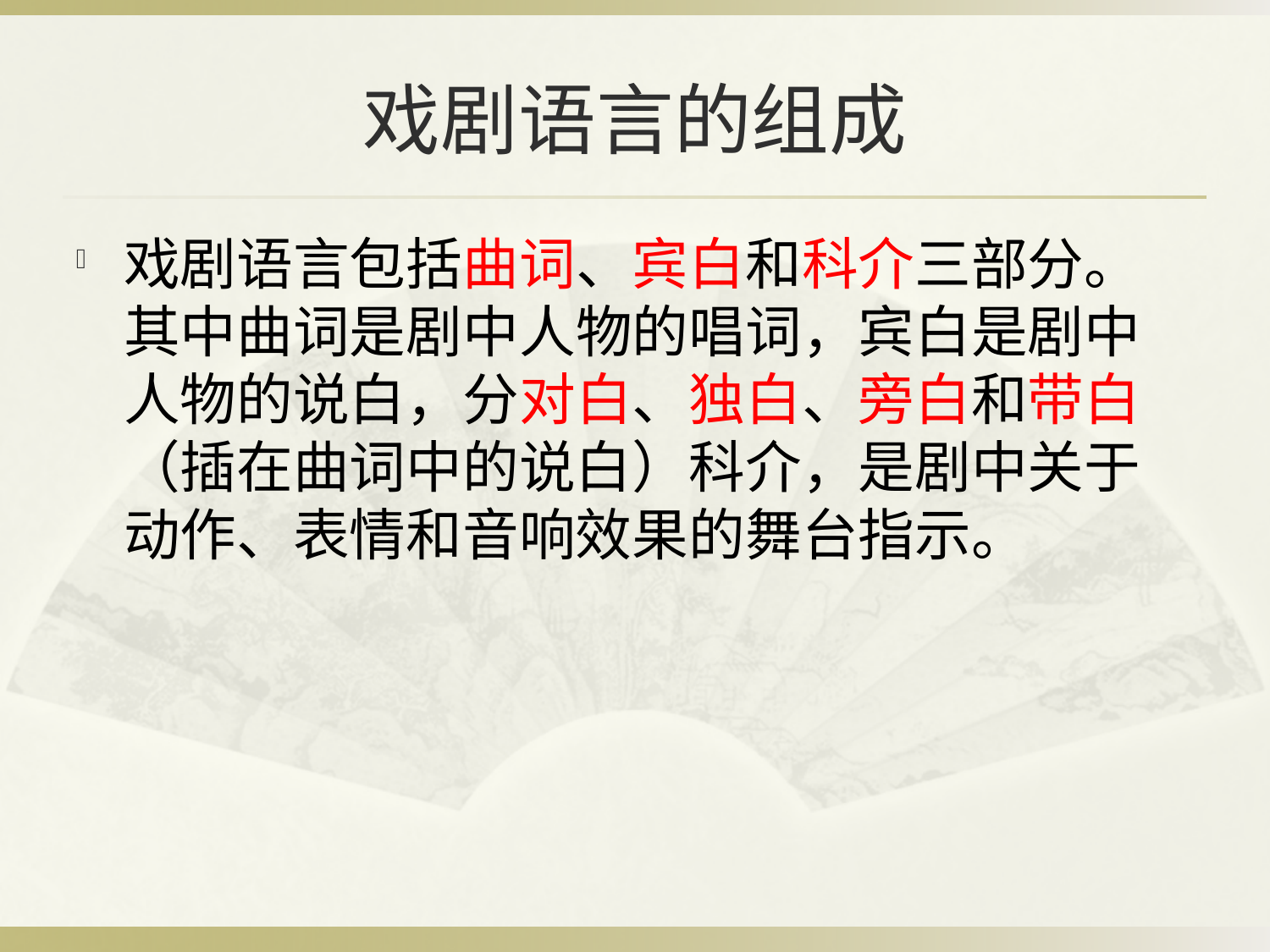

# 戏剧语言的组成
戏剧语言包括曲词、宾白和科介三部分。其中曲词是剧中人物的唱词，宾白是剧中人物的说白，分对白、独白、旁白和带白（插在曲词中的说白）科介，是剧中关于动作、表情和音响效果的舞台指示。